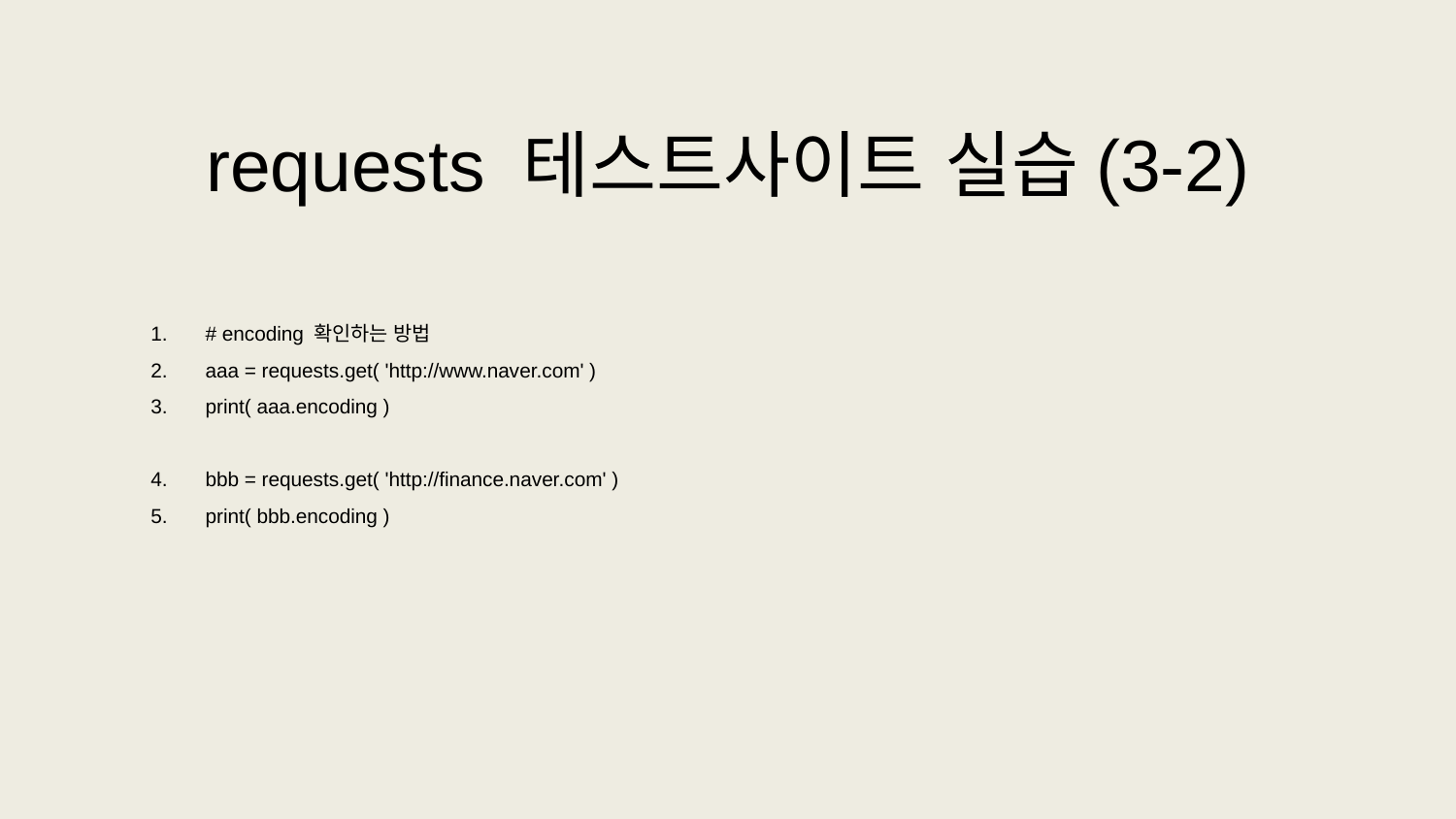

requests 테스트사이트 실습(3-2)
# encoding 확인하는 방법
aaa = requests.get( 'http://www.naver.com' )
print( aaa.encoding )

bbb = requests.get( 'http://finance.naver.com' )
print( bbb.encoding )